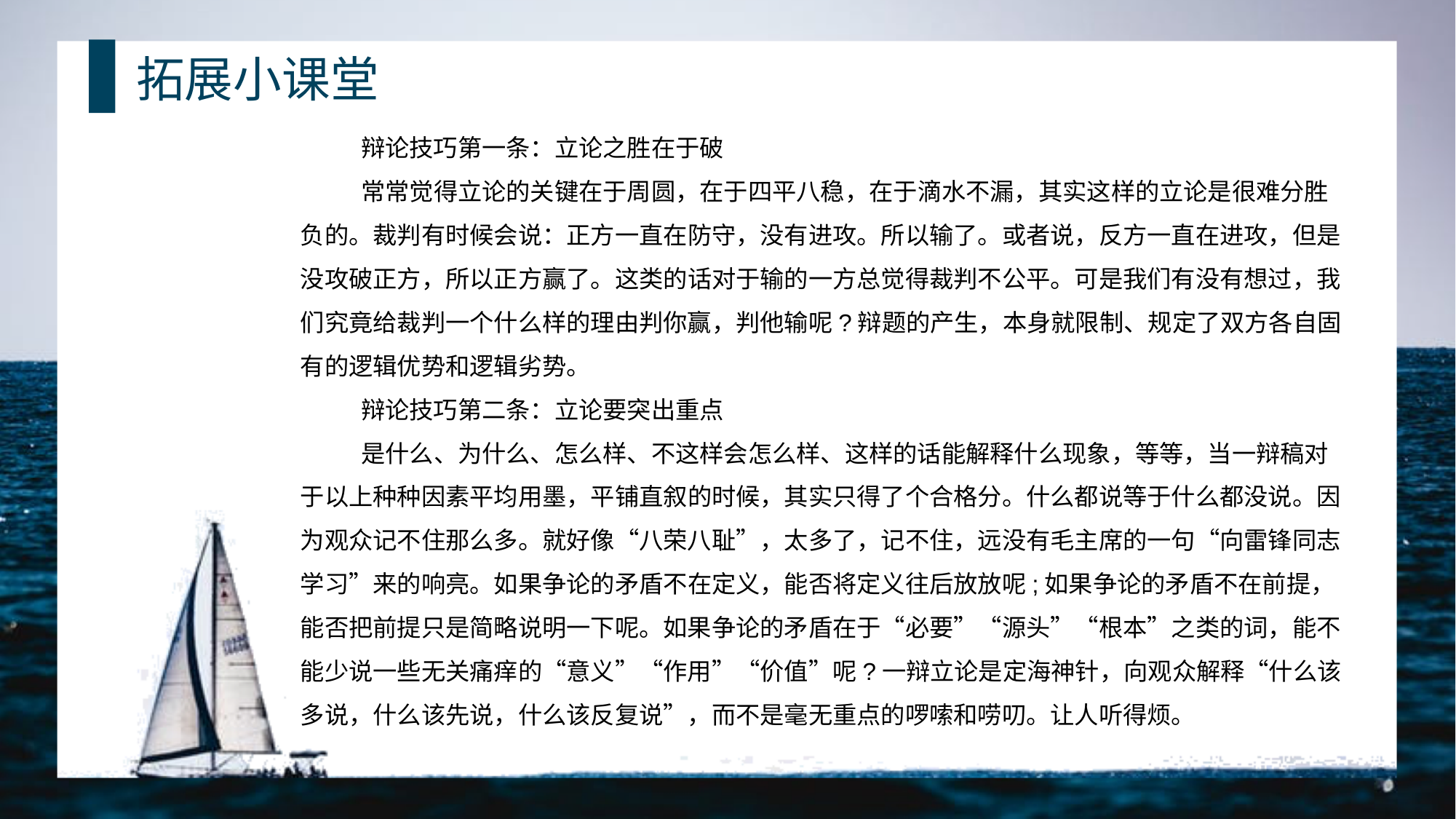

拓展小课堂
辩论技巧第一条：立论之胜在于破
常常觉得立论的关键在于周圆，在于四平八稳，在于滴水不漏，其实这样的立论是很难分胜负的。裁判有时候会说：正方一直在防守，没有进攻。所以输了。或者说，反方一直在进攻，但是没攻破正方，所以正方赢了。这类的话对于输的一方总觉得裁判不公平。可是我们有没有想过，我们究竟给裁判一个什么样的理由判你赢，判他输呢?辩题的产生，本身就限制、规定了双方各自固有的逻辑优势和逻辑劣势。
辩论技巧第二条：立论要突出重点
是什么、为什么、怎么样、不这样会怎么样、这样的话能解释什么现象，等等，当一辩稿对于以上种种因素平均用墨，平铺直叙的时候，其实只得了个合格分。什么都说等于什么都没说。因为观众记不住那么多。就好像“八荣八耻”，太多了，记不住，远没有毛主席的一句“向雷锋同志学习”来的响亮。如果争论的矛盾不在定义，能否将定义往后放放呢;如果争论的矛盾不在前提，能否把前提只是简略说明一下呢。如果争论的矛盾在于“必要”“源头”“根本”之类的词，能不能少说一些无关痛痒的“意义”“作用”“价值”呢?一辩立论是定海神针，向观众解释“什么该多说，什么该先说，什么该反复说”，而不是毫无重点的啰嗦和唠叨。让人听得烦。